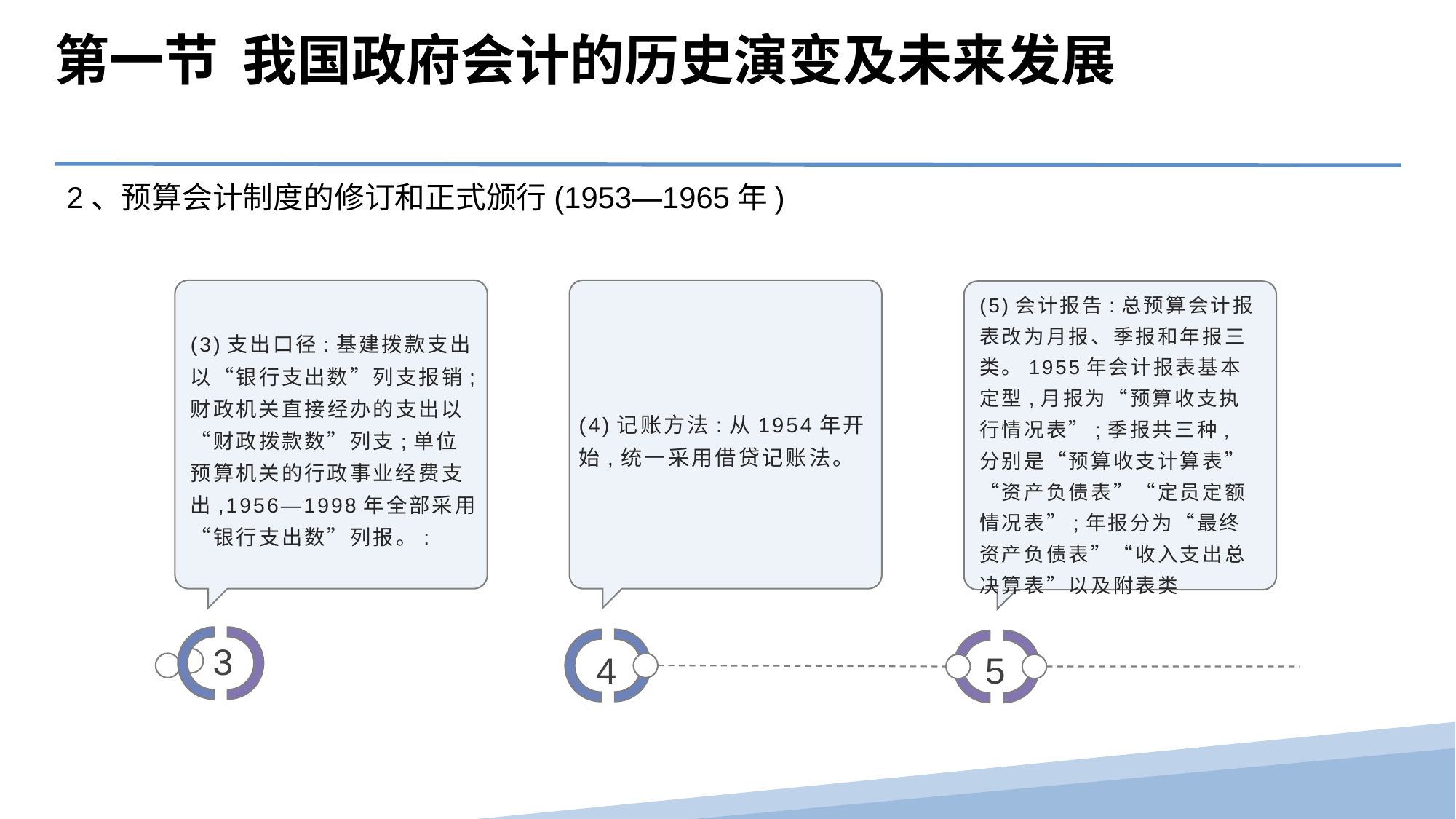

第一节  我国政府会计的历史演变及未来发展
2、预算会计制度的修订和正式颁行(1953—1965年)
(5)会计报告:总预算会计报表改为月报、季报和年报三类。1955年会计报表基本定型,月报为“预算收支执行情况表”;季报共三种,分别是“预算收支计算表”“资产负债表”“定员定额情况表”;年报分为“最终资产负债表”“收入支出总决算表”以及附表类

(3)支出口径:基建拨款支出以“银行支出数”列支报销;财政机关直接经办的支出以“财政拨款数”列支;单位预算机关的行政事业经费支出,1956—1998年全部采用“银行支出数”列报。:
(4)记账方法:从1954年开始,统一采用借贷记账法。

3

4
5